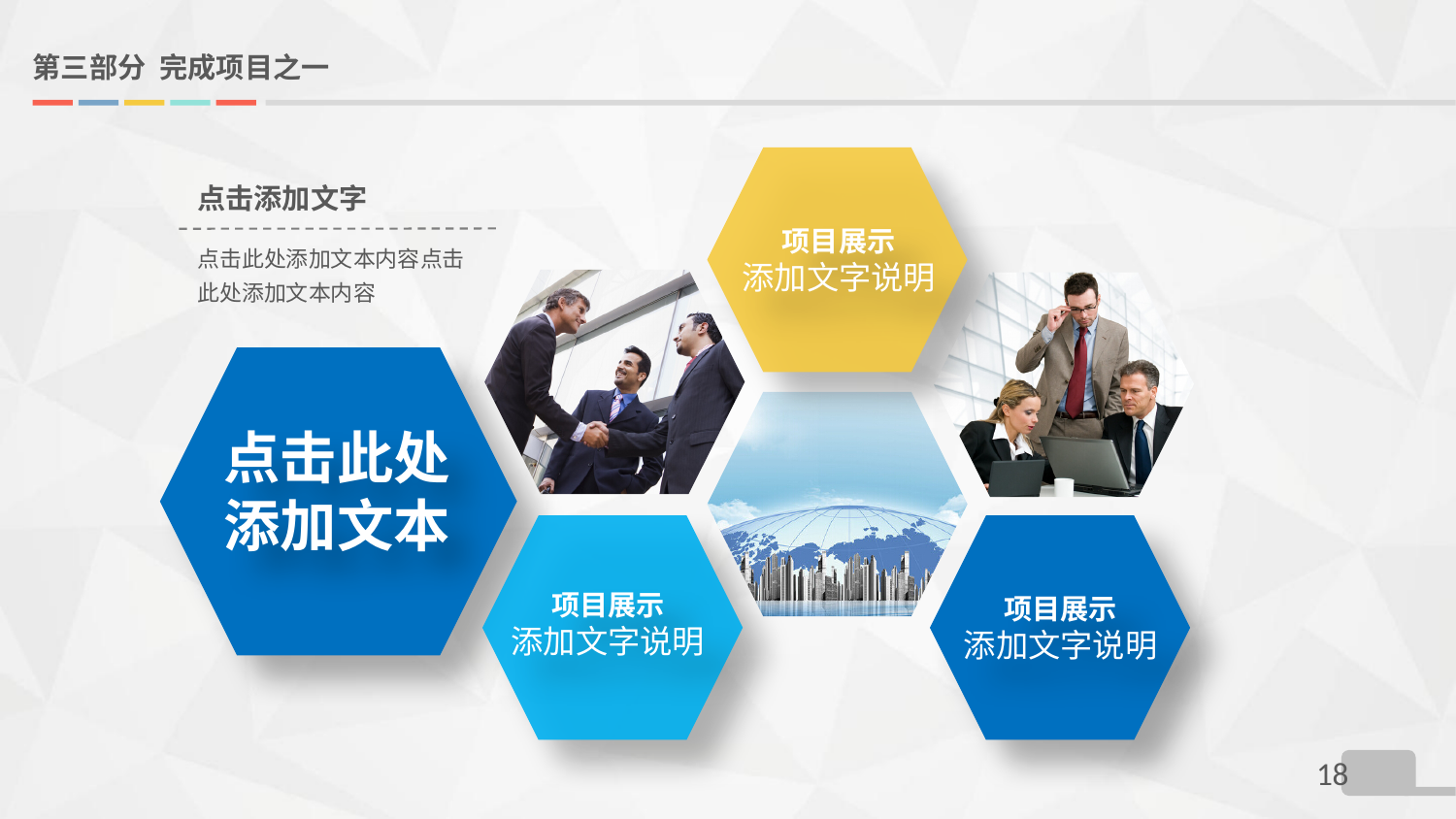

# 第三部分  完成项目之一

项目展示
添加文字说明
点击添加文字

点击此处添加文本内容点击此处添加文本内容

点击此处添加文本

项目展示
添加文字说明

项目展示
添加文字说明